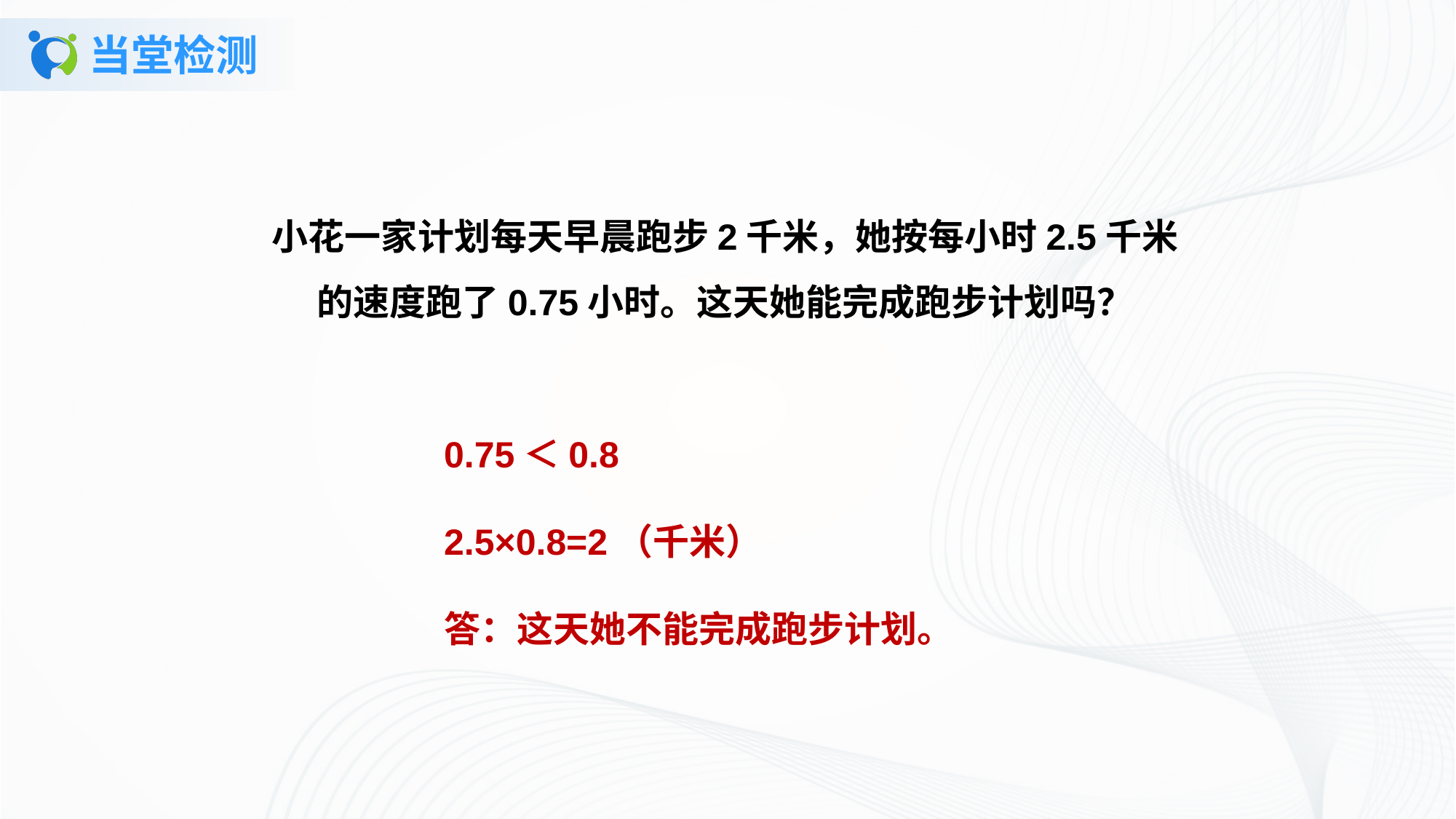

# 当堂检测
小花一家计划每天早晨跑步2千米，她按每小时2.5千米的速度跑了0.75小时。这天她能完成跑步计划吗？
0.75＜0.8
2.5×0.8=2（千米）
答：这天她不能完成跑步计划。